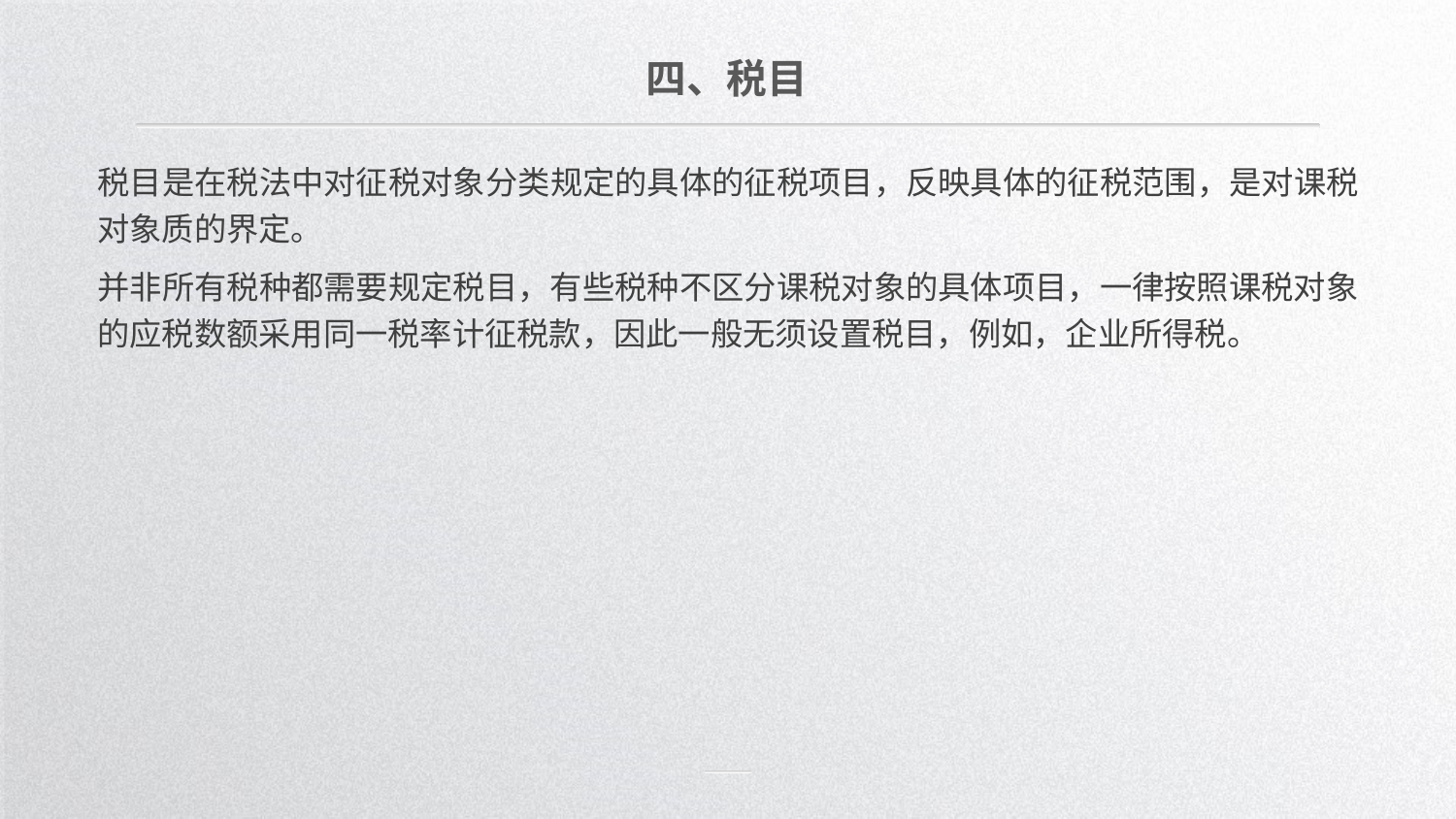

四、税目
税目是在税法中对征税对象分类规定的具体的征税项目，反映具体的征税范围，是对课税对象质的界定。
并非所有税种都需要规定税目，有些税种不区分课税对象的具体项目，一律按照课税对象的应税数额采用同一税率计征税款，因此一般无须设置税目，例如，企业所得税。